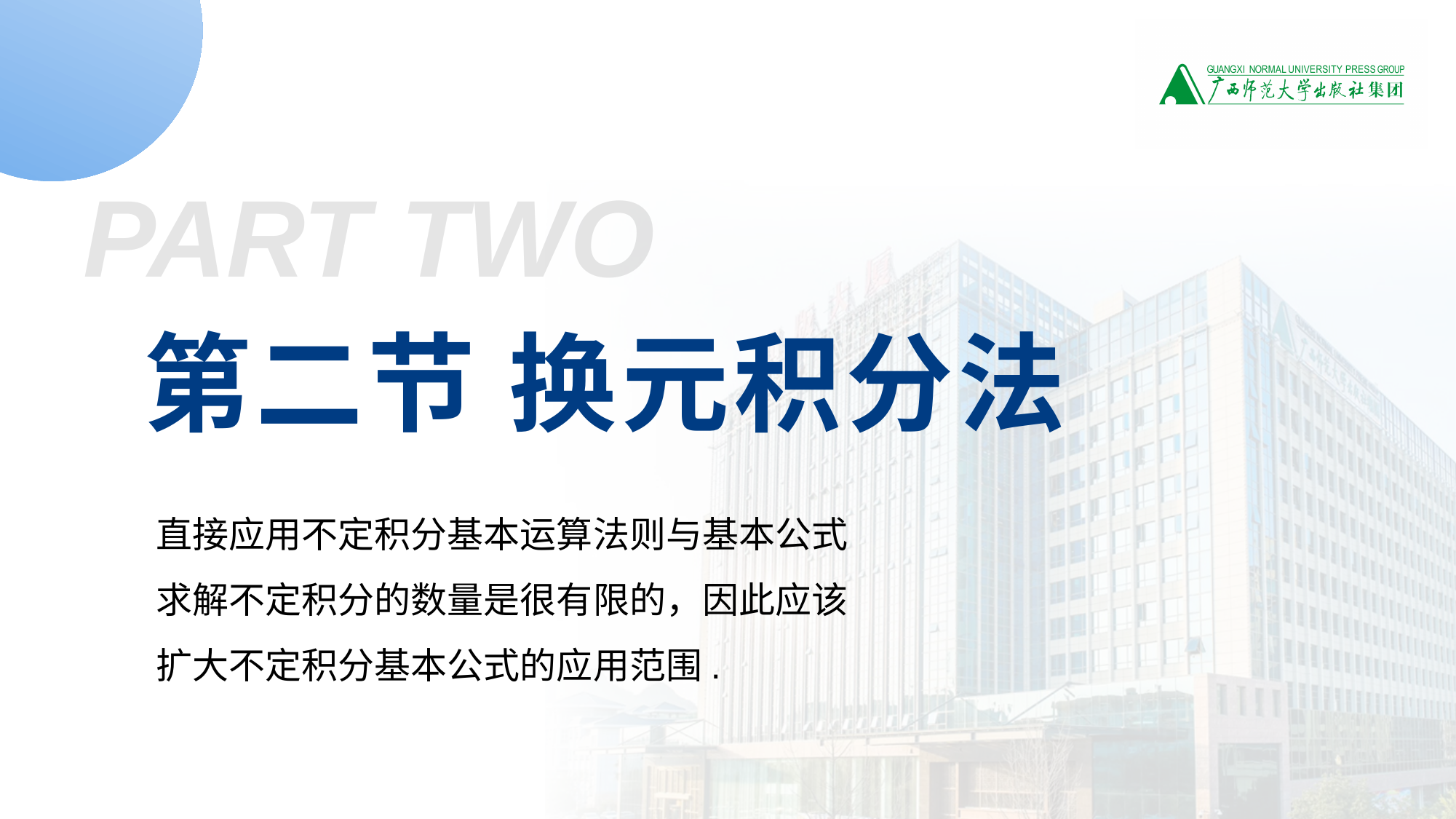

PART TWO
第二节 换元积分法
直接应用不定积分基本运算法则与基本公式求解不定积分的数量是很有限的，因此应该扩大不定积分基本公式的应用范围.